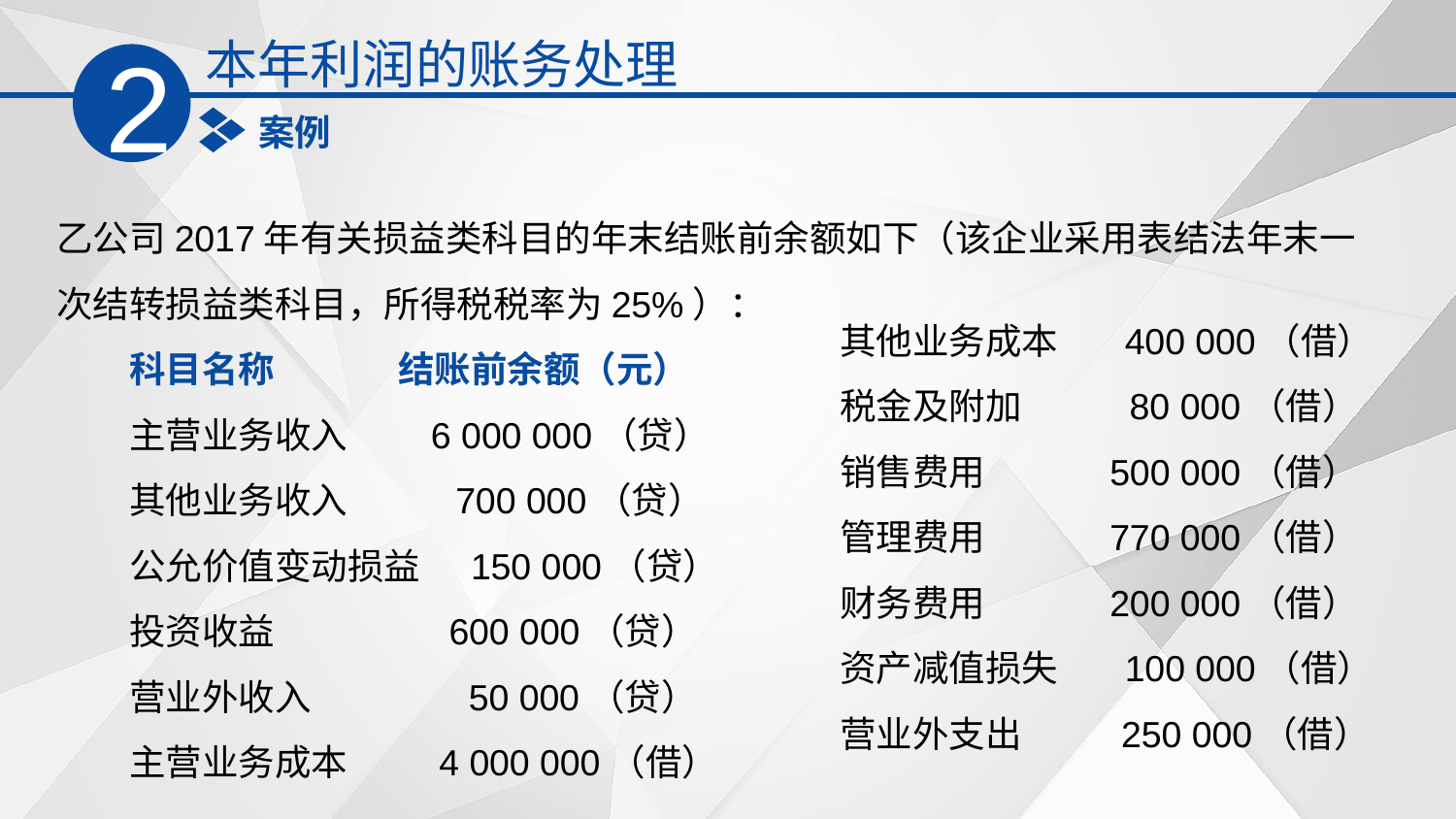

本年利润的账务处理
2

案例

乙公司2017年有关损益类科目的年末结账前余额如下（该企业采用表结法年末一次结转损益类科目，所得税税率为25%）：
　　科目名称               结账前余额（元）
　　主营业务收入         6 000 000（贷）
　　其他业务收入            700 000（贷）
　　公允价值变动损益     150 000（贷）
　　投资收益                    600 000（贷）
　　营业外收入                  50 000（贷）
　　主营业务成本          4 000 000（借）

　　其他业务成本       400 000（借）
　　税金及附加            80 000（借）
　　销售费用              500 000（借）
　　管理费用              770 000（借）
　　财务费用              200 000（借）
　　资产减值损失       100 000（借）
　　营业外支出           250 000（借）